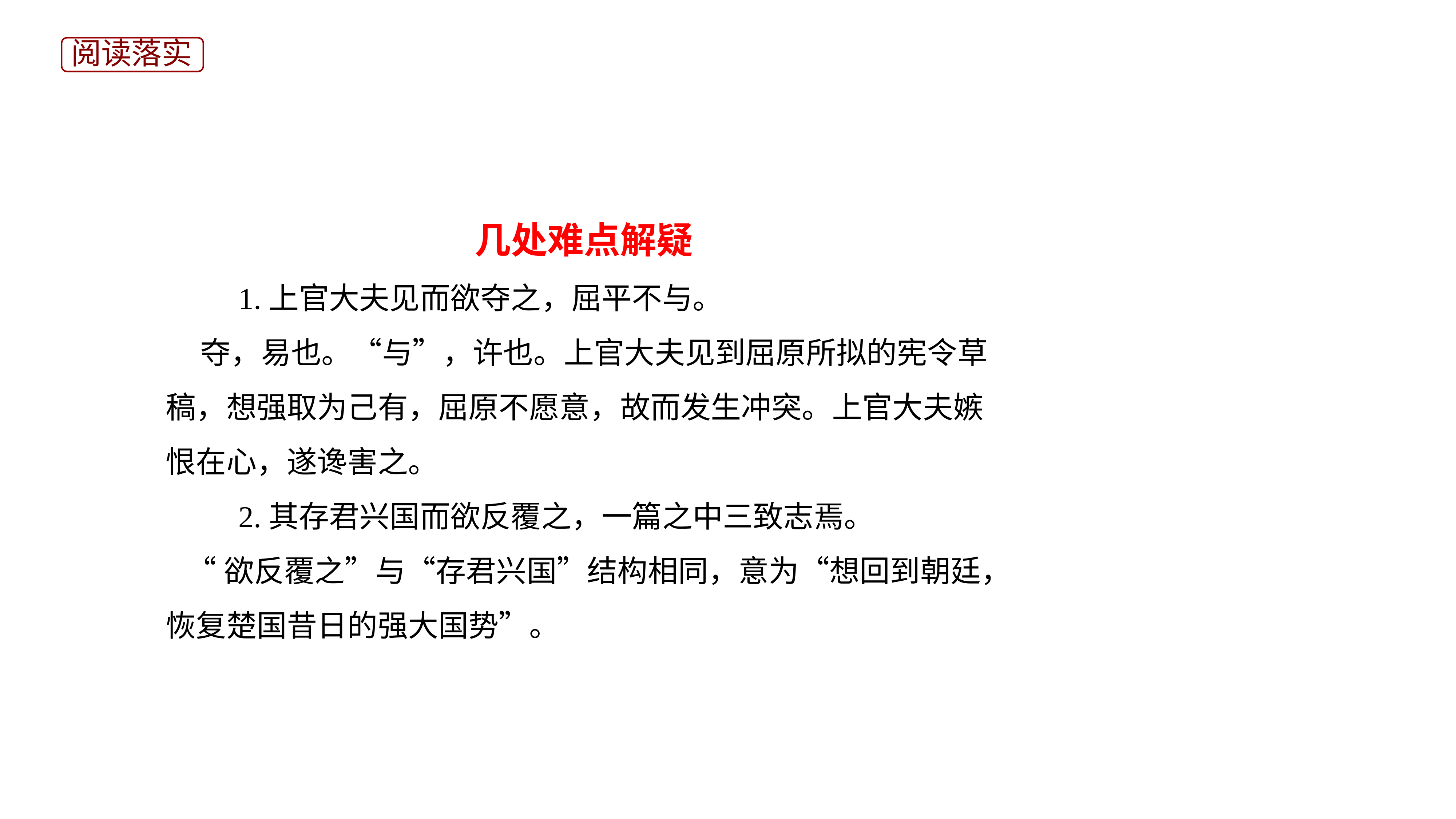

阅读落实

几处难点解疑
    1.上官大夫见而欲夺之，屈平不与。
    夺，易也。“与”，许也。上官大夫见到屈原所拟的宪令草稿，想强取为己有，屈原不愿意，故而发生冲突。上官大夫嫉恨在心，遂谗害之。
    2.其存君兴国而欲反覆之，一篇之中三致志焉。
   “欲反覆之”与“存君兴国”结构相同，意为“想回到朝廷，恢复楚国昔日的强大国势”。